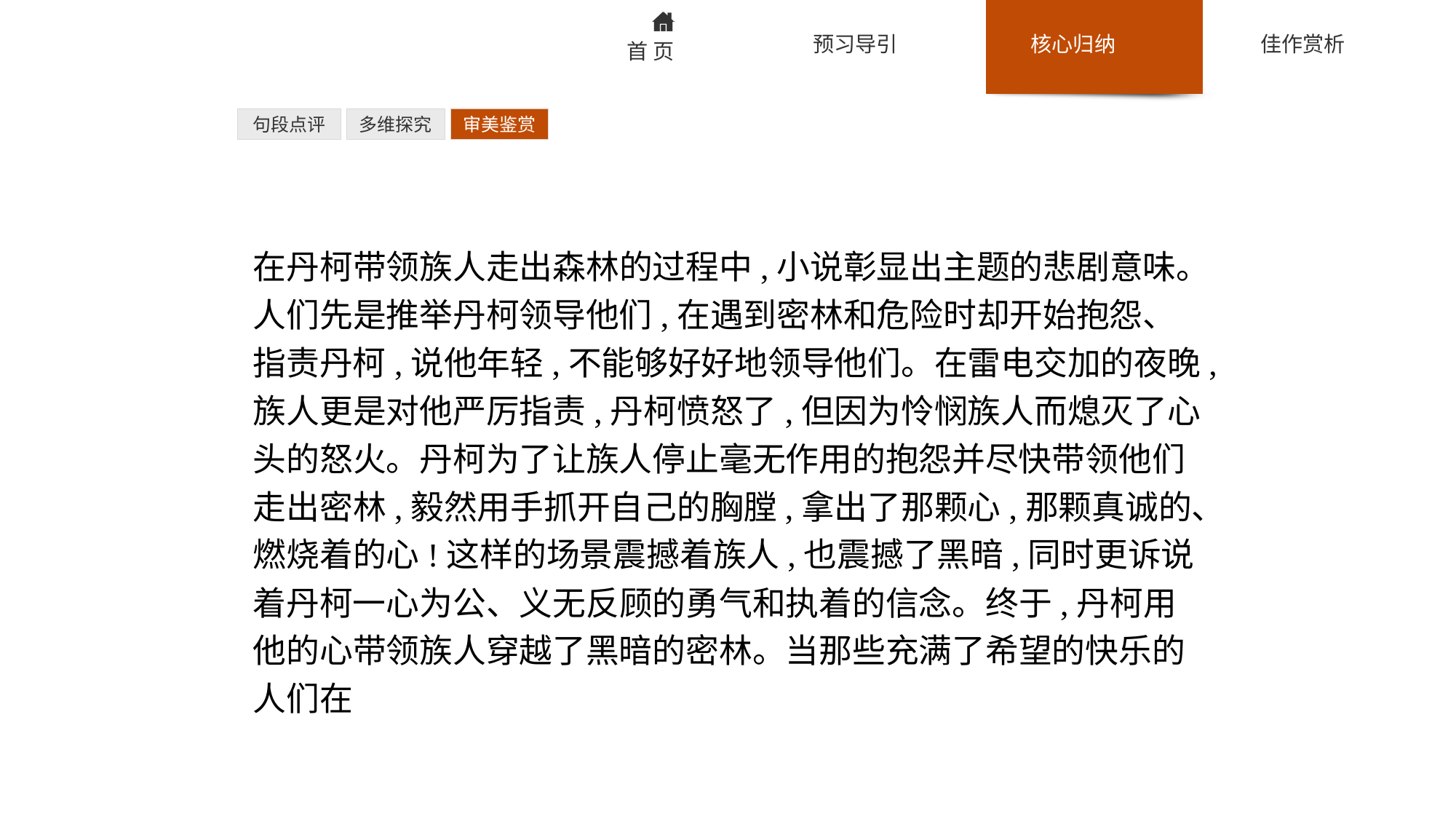

句段点评
多维探究
审美鉴赏
在丹柯带领族人走出森林的过程中,小说彰显出主题的悲剧意味。人们先是推举丹柯领导他们,在遇到密林和危险时却开始抱怨、指责丹柯,说他年轻,不能够好好地领导他们。在雷电交加的夜晚,族人更是对他严厉指责,丹柯愤怒了,但因为怜悯族人而熄灭了心头的怒火。丹柯为了让族人停止毫无作用的抱怨并尽快带领他们走出密林,毅然用手抓开自己的胸膛,拿出了那颗心,那颗真诚的、燃烧着的心!这样的场景震撼着族人,也震撼了黑暗,同时更诉说着丹柯一心为公、义无反顾的勇气和执着的信念。终于,丹柯用他的心带领族人穿越了黑暗的密林。当那些充满了希望的快乐的人们在